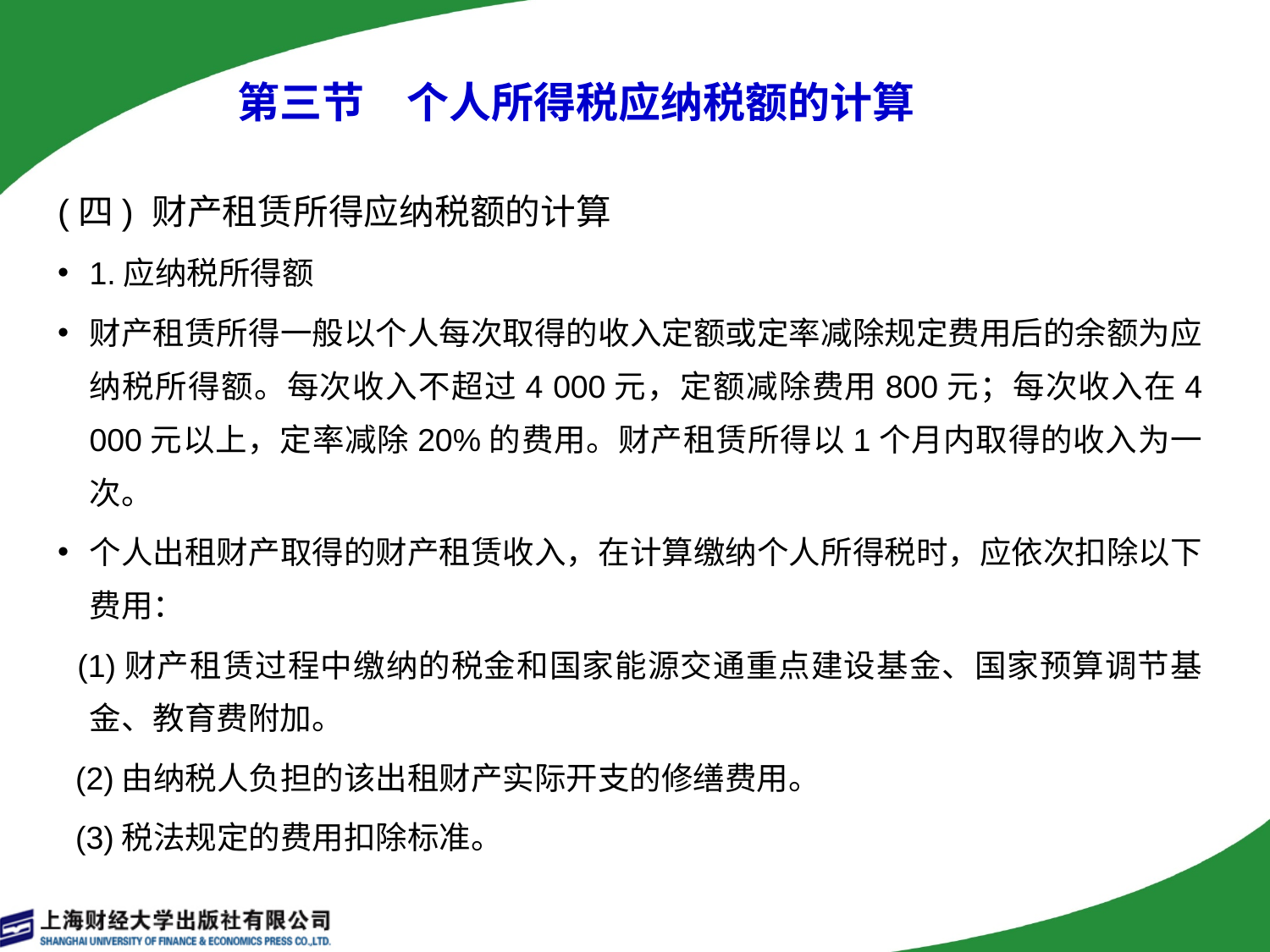

第三节　个人所得税应纳税额的计算
(四) 财产租赁所得应纳税额的计算
1.应纳税所得额
财产租赁所得一般以个人每次取得的收入定额或定率减除规定费用后的余额为应纳税所得额。每次收入不超过4 000元，定额减除费用800元；每次收入在4 000元以上，定率减除20%的费用。财产租赁所得以1个月内取得的收入为一次。
个人出租财产取得的财产租赁收入，在计算缴纳个人所得税时，应依次扣除以下费用：
  (1)财产租赁过程中缴纳的税金和国家能源交通重点建设基金、国家预算调节基金、教育费附加。
  (2)由纳税人负担的该出租财产实际开支的修缮费用。
  (3)税法规定的费用扣除标准。